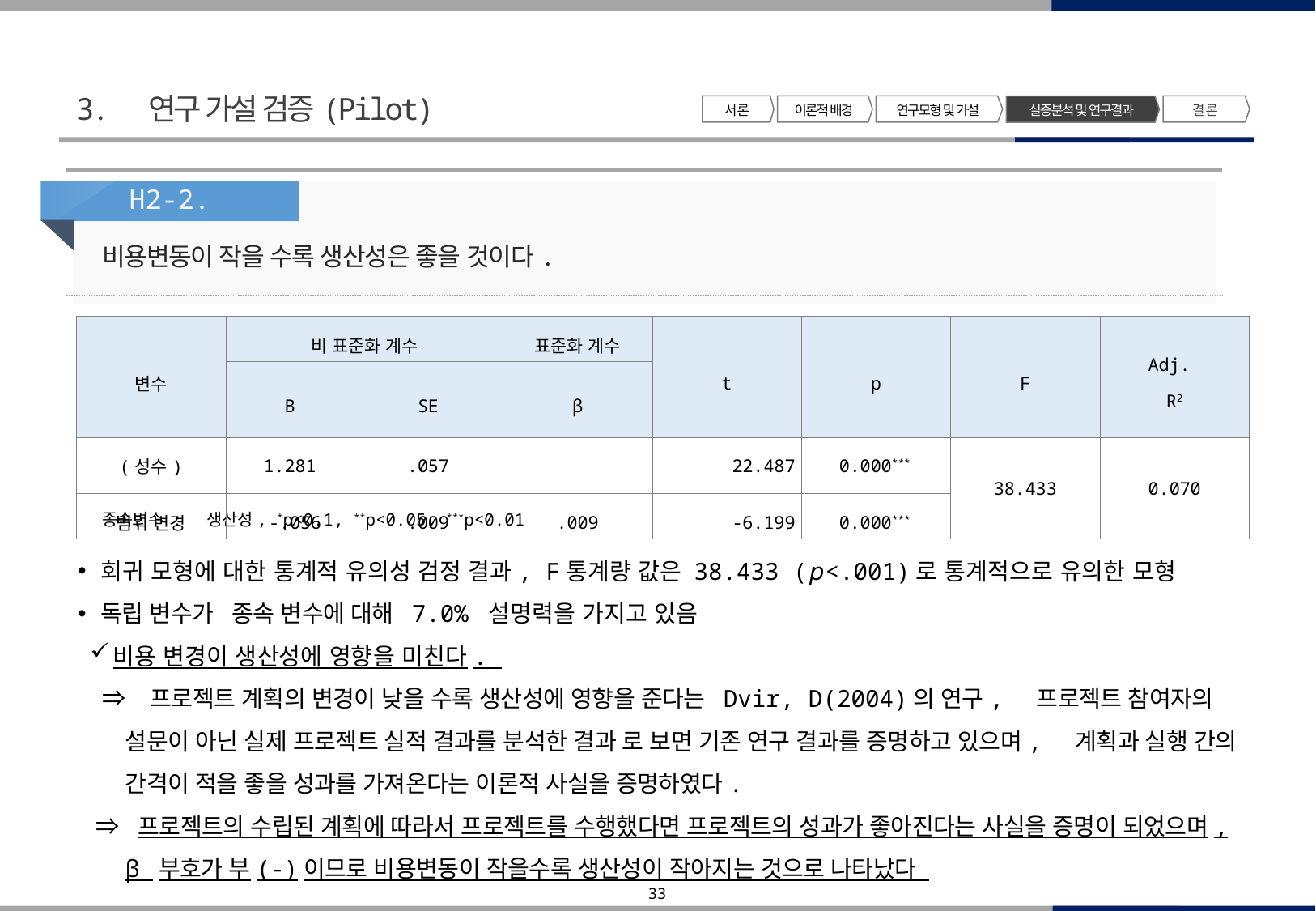

3.  연구 가설 검증(Pilot)
서  론
이론적 배경
연구모형 및 가설
결 론
실증분석 및 연구결과

H2-2.

비용변동이 작을 수록 생산성은 좋을 것이다.
| 변수 | 비 표준화 계수 |  | 표준화 계수 | t | p | F | Adj. R2 |
| --- | --- | --- | --- | --- | --- | --- | --- |
|  | B | SE | β |  |  |  |  |
| (성수) | 1.281 | .057 |  | 22.487 | 0.000\*\*\* | 38.433 | 0.070 |
| 범위 변경 | -.056 | .009 | .009 | -6.199 | 0.000\*\*\* |  |  |
종속변수 :  생산성, *p<0.1, **p<0.05, ***p<0.01
회귀 모형에 대한 통계적 유의성 검정 결과, F통계량 값은 38.433 (𝘱<.001)로 통계적으로 유의한 모형
독립 변수가   종속 변수에 대해  7.0% 설명력을 가지고 있음
비용 변경이 생산성에 영향을 미친다.
    ⇒   프로젝트 계획의 변경이 낮을 수록 생산성에 영향을 준다는  Dvir, D(2004)의 연구,  프로젝트 참여자의 설문이 아닌 실제 프로젝트 실적 결과를 분석한 결과 로 보면 기존 연구 결과를 증명하고 있으며,  계획과 실행 간의 간격이 적을 좋을 성과를 가져온다는 이론적 사실을 증명하였다.
   ⇒  프로젝트의 수립된 계획에 따라서 프로젝트를 수행했다면 프로젝트의 성과가 좋아진다는 사실을 증명이 되었으며, β 부호가 부(-)이므로 비용변동이 작을수록 생산성이 작아지는 것으로 나타났다